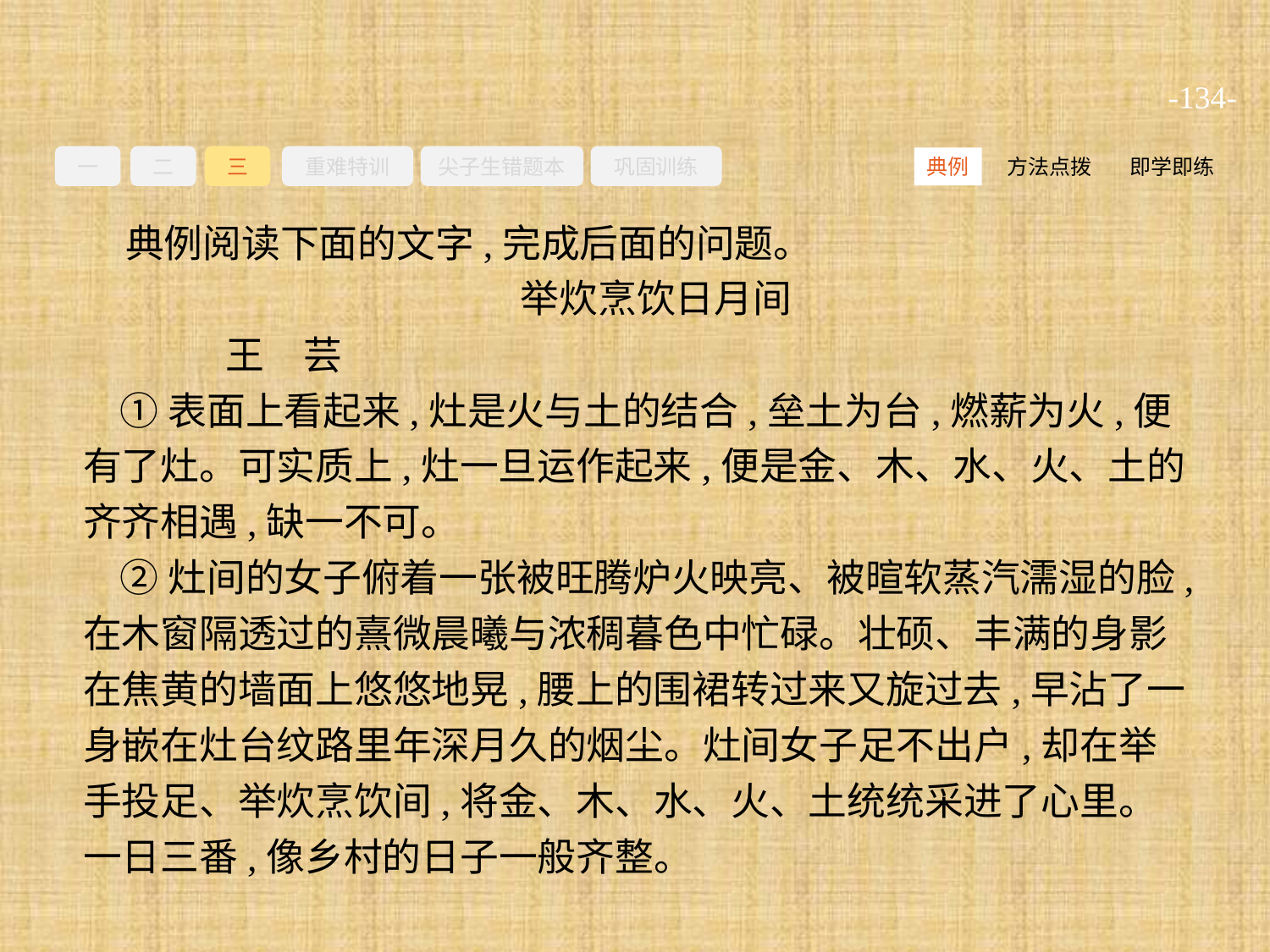

-134-
一
二
三
重难特训
尖子生错题本
巩固训练
方法点拨
即学即练
典例
典例阅读下面的文字,完成后面的问题。
举炊烹饮日月间
	王　芸
①表面上看起来,灶是火与土的结合,垒土为台,燃薪为火,便有了灶。可实质上,灶一旦运作起来,便是金、木、水、火、土的齐齐相遇,缺一不可。
②灶间的女子俯着一张被旺腾炉火映亮、被暄软蒸汽濡湿的脸,在木窗隔透过的熹微晨曦与浓稠暮色中忙碌。壮硕、丰满的身影在焦黄的墙面上悠悠地晃,腰上的围裙转过来又旋过去,早沾了一身嵌在灶台纹路里年深月久的烟尘。灶间女子足不出户,却在举手投足、举炊烹饮间,将金、木、水、火、土统统采进了心里。一日三番,像乡村的日子一般齐整。